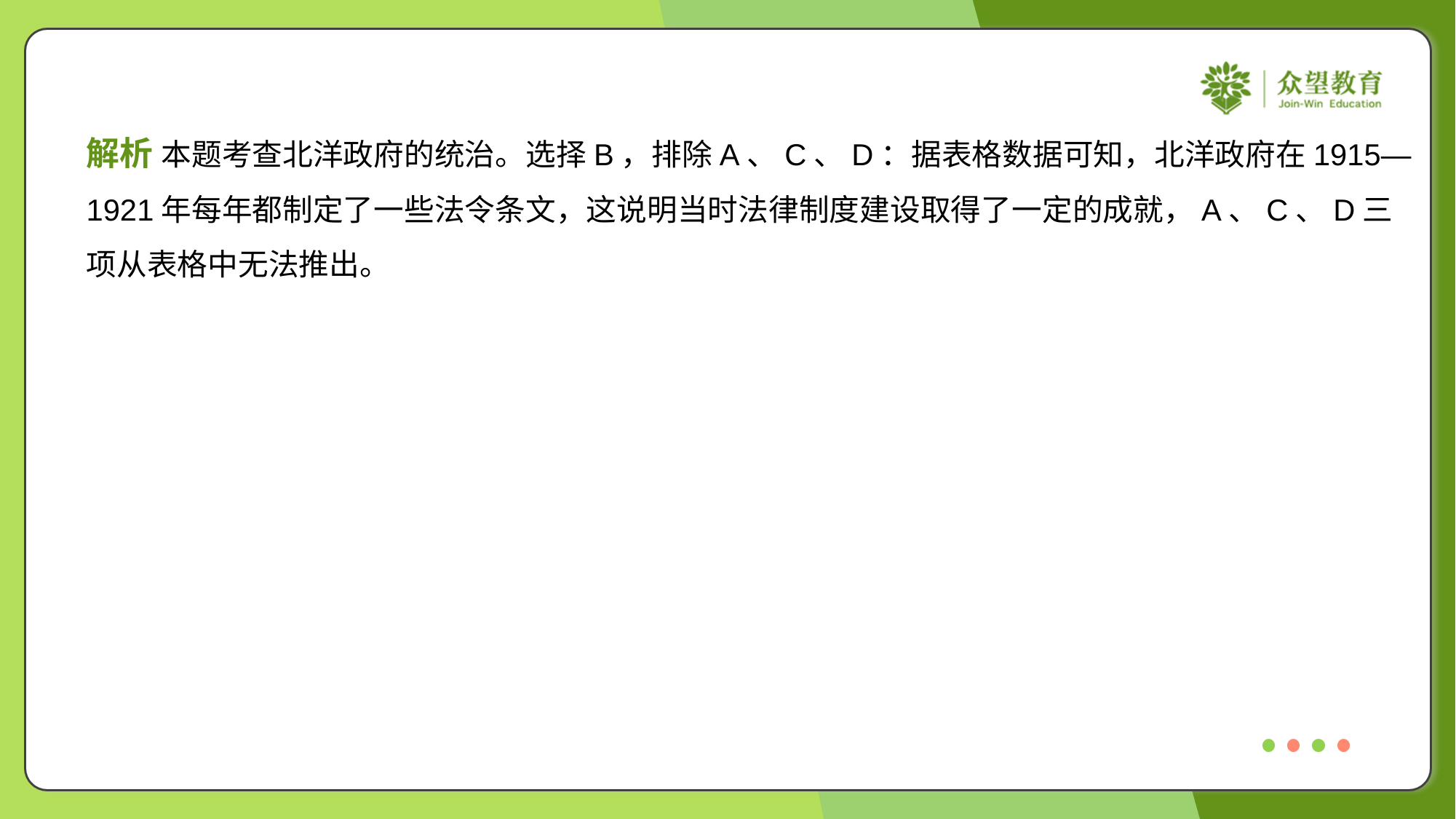

解析 本题考查北洋政府的统治。选择B，排除A、C、D：据表格数据可知，北洋政府在1915—
1921年每年都制定了一些法令条文，这说明当时法律制度建设取得了一定的成就，A、C、D三
项从表格中无法推出。